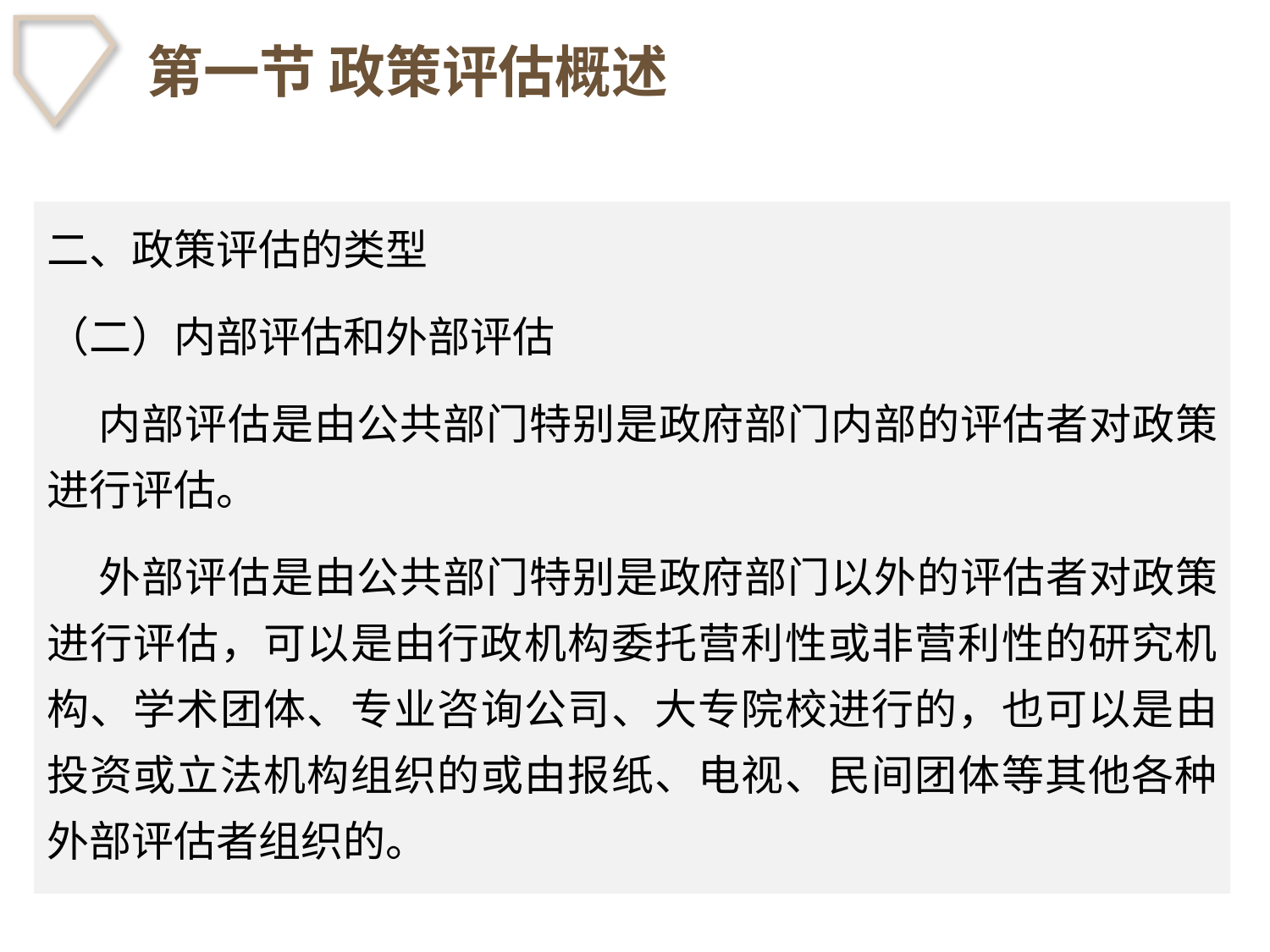

# 第一节 政策评估概述
二、政策评估的类型
（二）内部评估和外部评估
    内部评估是由公共部门特别是政府部门内部的评估者对政策进行评估。
    外部评估是由公共部门特别是政府部门以外的评估者对政策进行评估，可以是由行政机构委托营利性或非营利性的研究机构、学术团体、专业咨询公司、大专院校进行的，也可以是由投资或立法机构组织的或由报纸、电视、民间团体等其他各种外部评估者组织的。